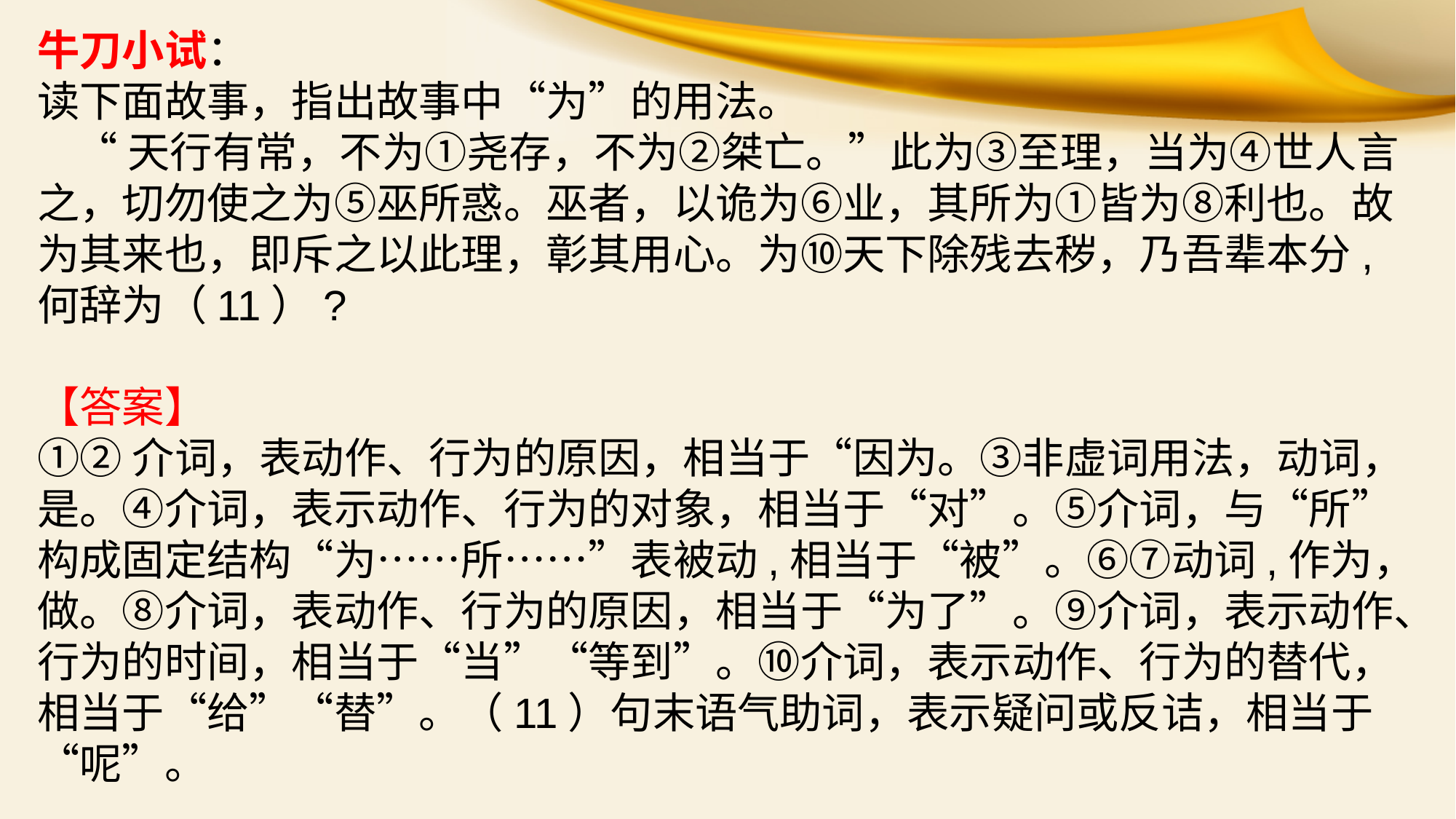

牛刀小试：
读下面故事，指出故事中“为”的用法。
    “天行有常，不为①尧存，不为②桀亡。”此为③至理，当为④世人言之，切勿使之为⑤巫所惑。巫者，以诡为⑥业，其所为①皆为⑧利也。故为其来也，即斥之以此理，彰其用心。为⑩天下除残去秽，乃吾辈本分,何辞为（11）?

【答案】
①②介词，表动作、行为的原因，相当于“因为。③非虚词用法，动词，是。④介词，表示动作、行为的对象，相当于“对”。⑤介词，与“所”构成固定结构“为……所……”表被动,相当于“被”。⑥⑦动词,作为，做。⑧介词，表动作、行为的原因，相当于“为了”。⑨介词，表示动作、行为的时间，相当于“当”“等到”。⑩介词，表示动作、行为的替代，相当于“给”“替”。（11）句末语气助词，表示疑问或反诘，相当于“呢”。